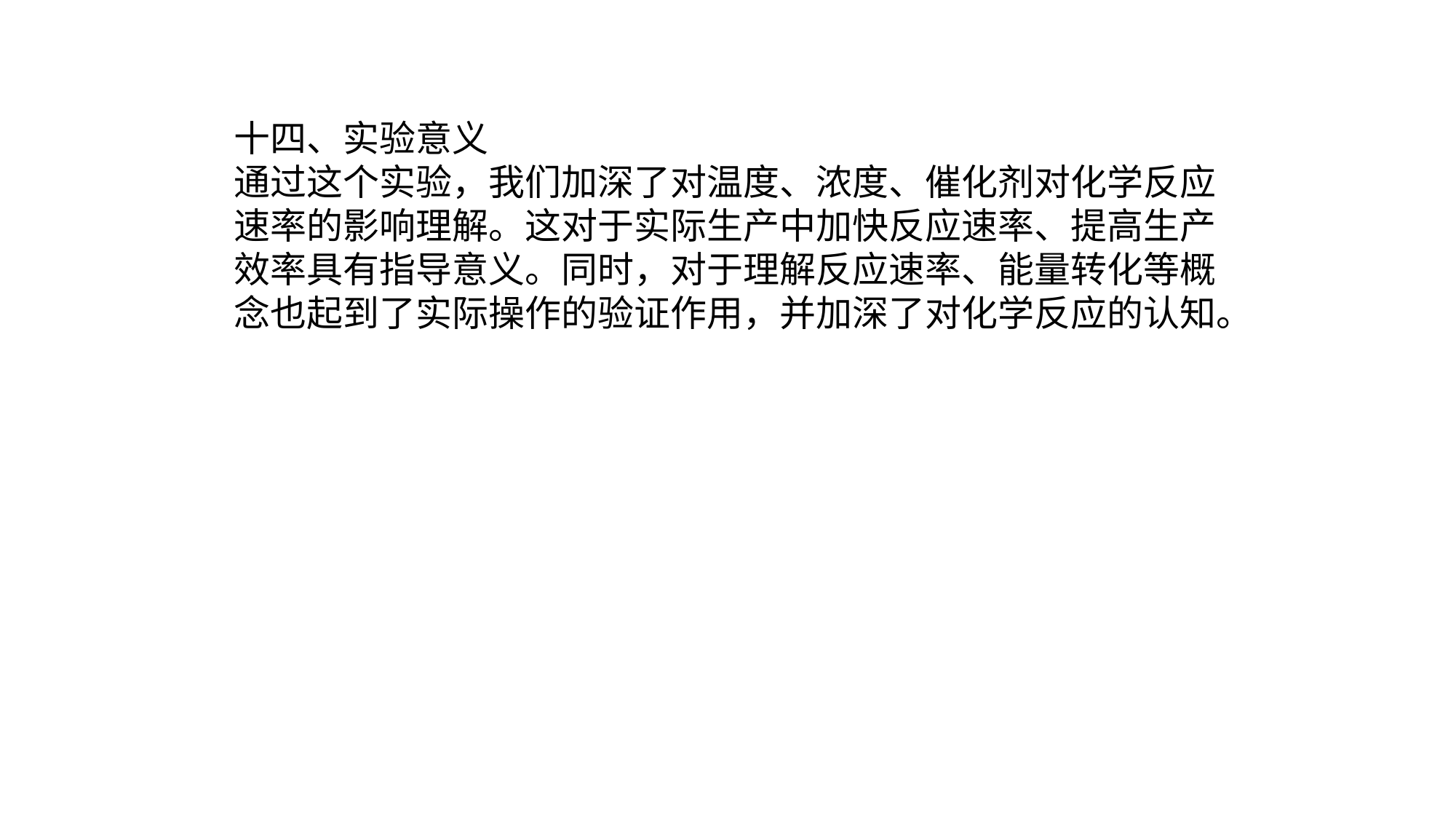

十四、实验意义
通过这个实验，我们加深了对温度、浓度、催化剂对化学反应速率的影响理解。这对于实际生产中加快反应速率、提高生产效率具有指导意义。同时，对于理解反应速率、能量转化等概念也起到了实际操作的验证作用，并加深了对化学反应的认知。